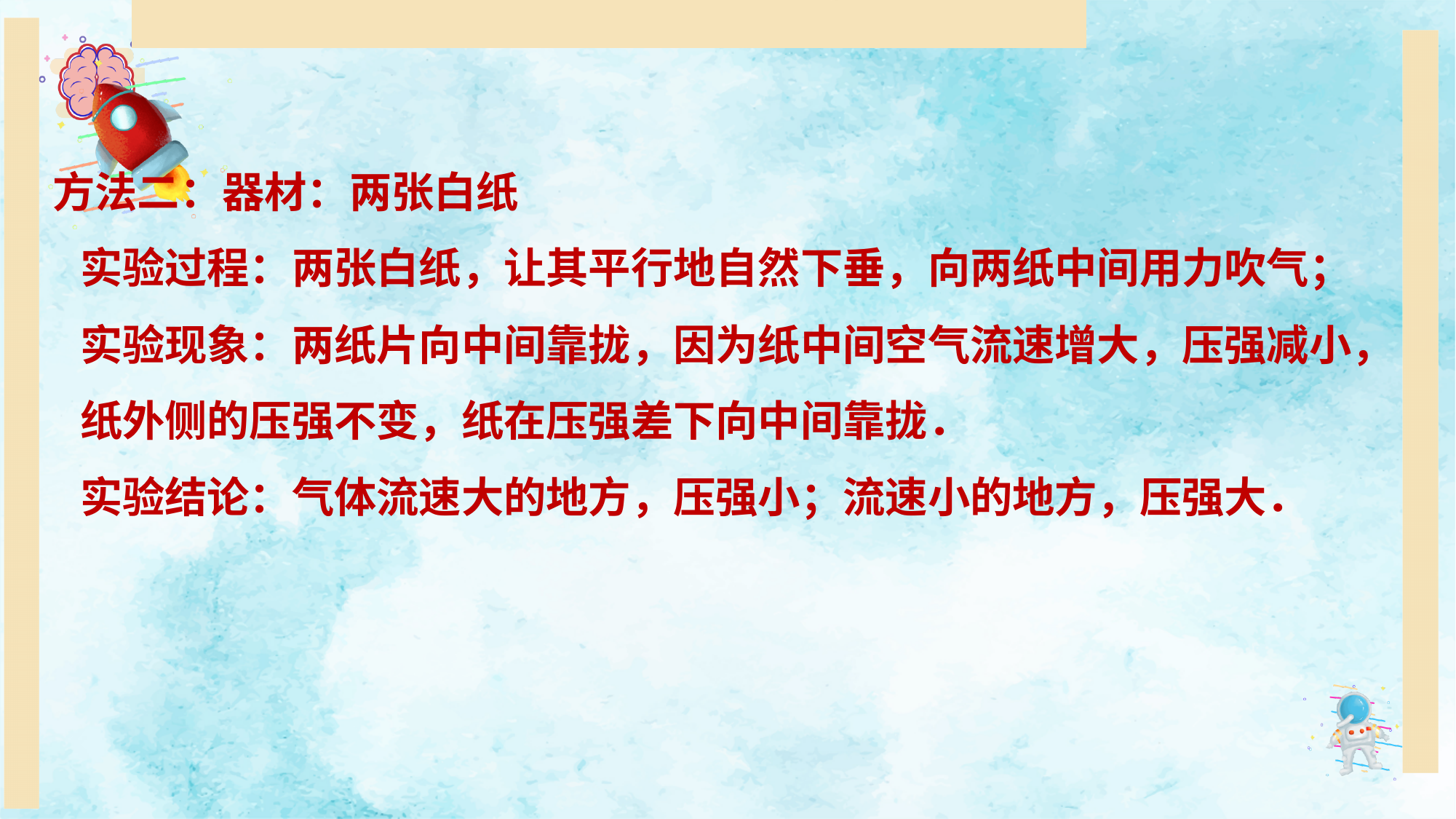

方法二：器材：两张白纸
实验过程：两张白纸，让其平行地自然下垂，向两纸中间用力吹气；
实验现象：两纸片向中间靠拢，因为纸中间空气流速增大，压强减小，纸外侧的压强不变，纸在压强差下向中间靠拢．
实验结论：气体流速大的地方，压强小；流速小的地方，压强大．